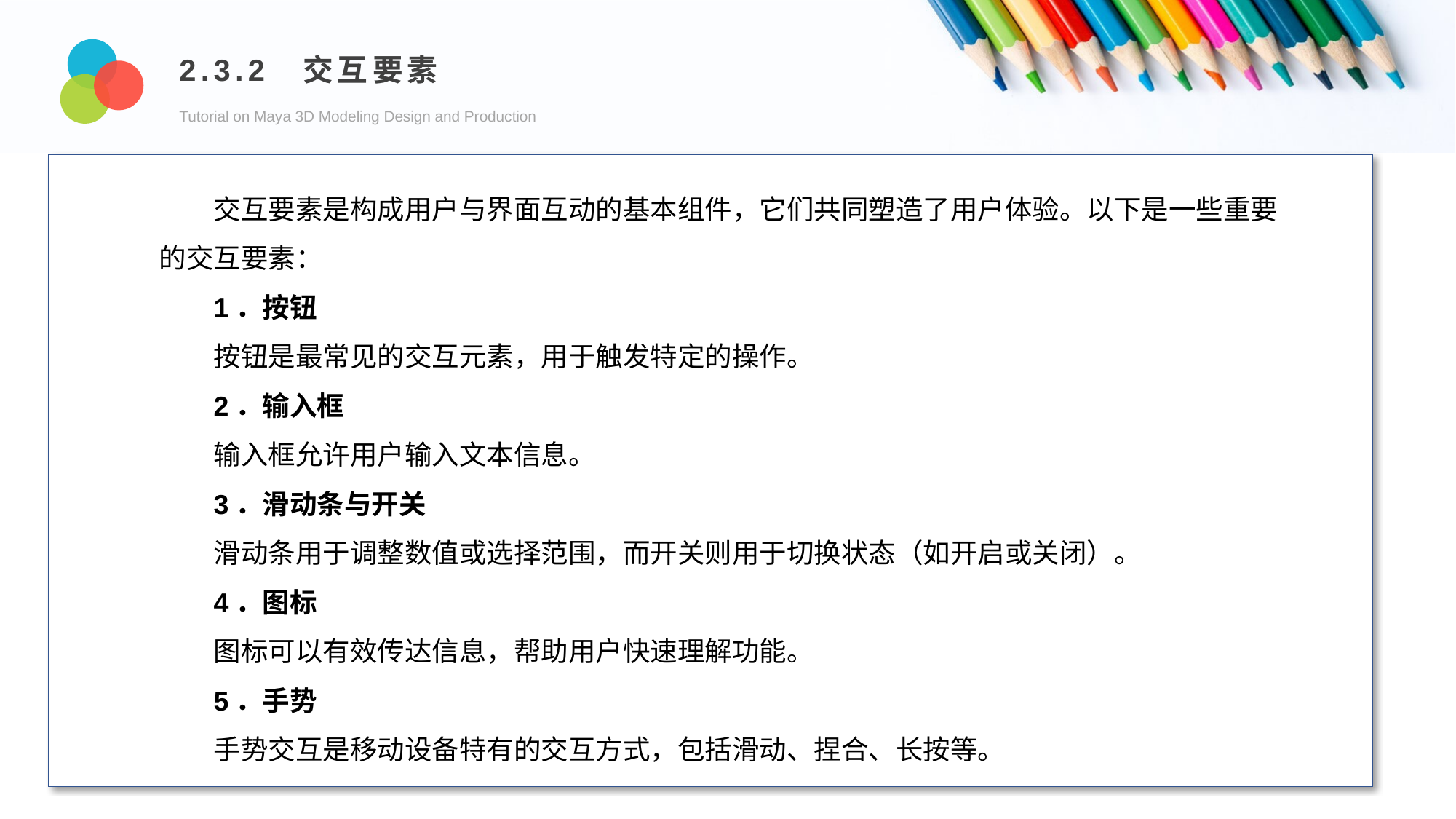

2.3.2  交互要素
Tutorial on Maya 3D Modeling Design and Production
Design and Production
交互要素是构成用户与界面互动的基本组件，它们共同塑造了用户体验。以下是一些重要的交互要素：
1．按钮
按钮是最常见的交互元素，用于触发特定的操作。
2．输入框
输入框允许用户输入文本信息。
3．滑动条与开关
滑动条用于调整数值或选择范围，而开关则用于切换状态（如开启或关闭）。
4．图标
图标可以有效传达信息，帮助用户快速理解功能。
5．手势
手势交互是移动设备特有的交互方式，包括滑动、捏合、长按等。